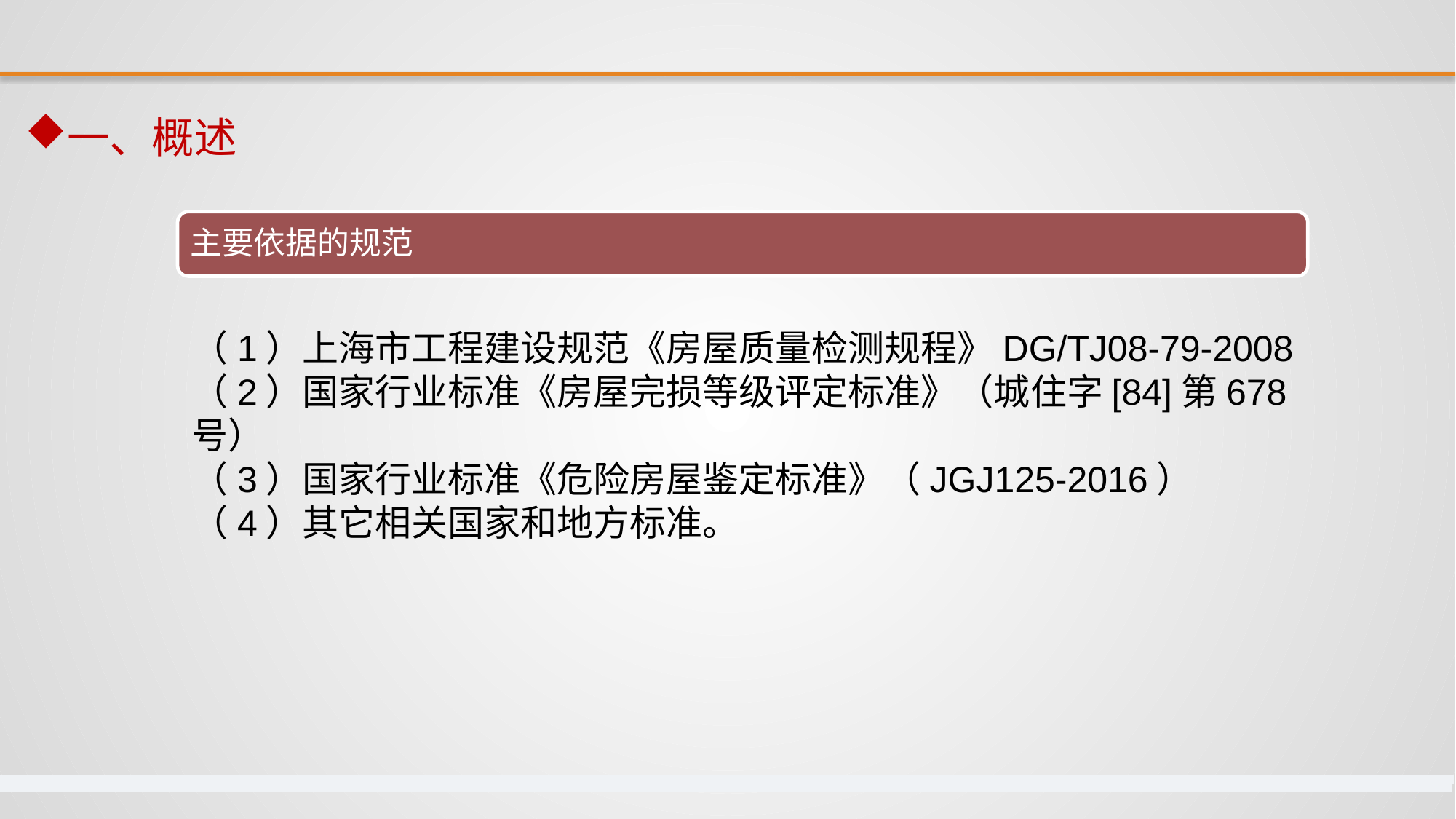

一、概述

主要依据的规范
（1）上海市工程建设规范《房屋质量检测规程》DG/TJ08-79-2008
（2）国家行业标准《房屋完损等级评定标准》（城住字[84]第678号）
（3）国家行业标准《危险房屋鉴定标准》（JGJ125-2016）
（4）其它相关国家和地方标准。